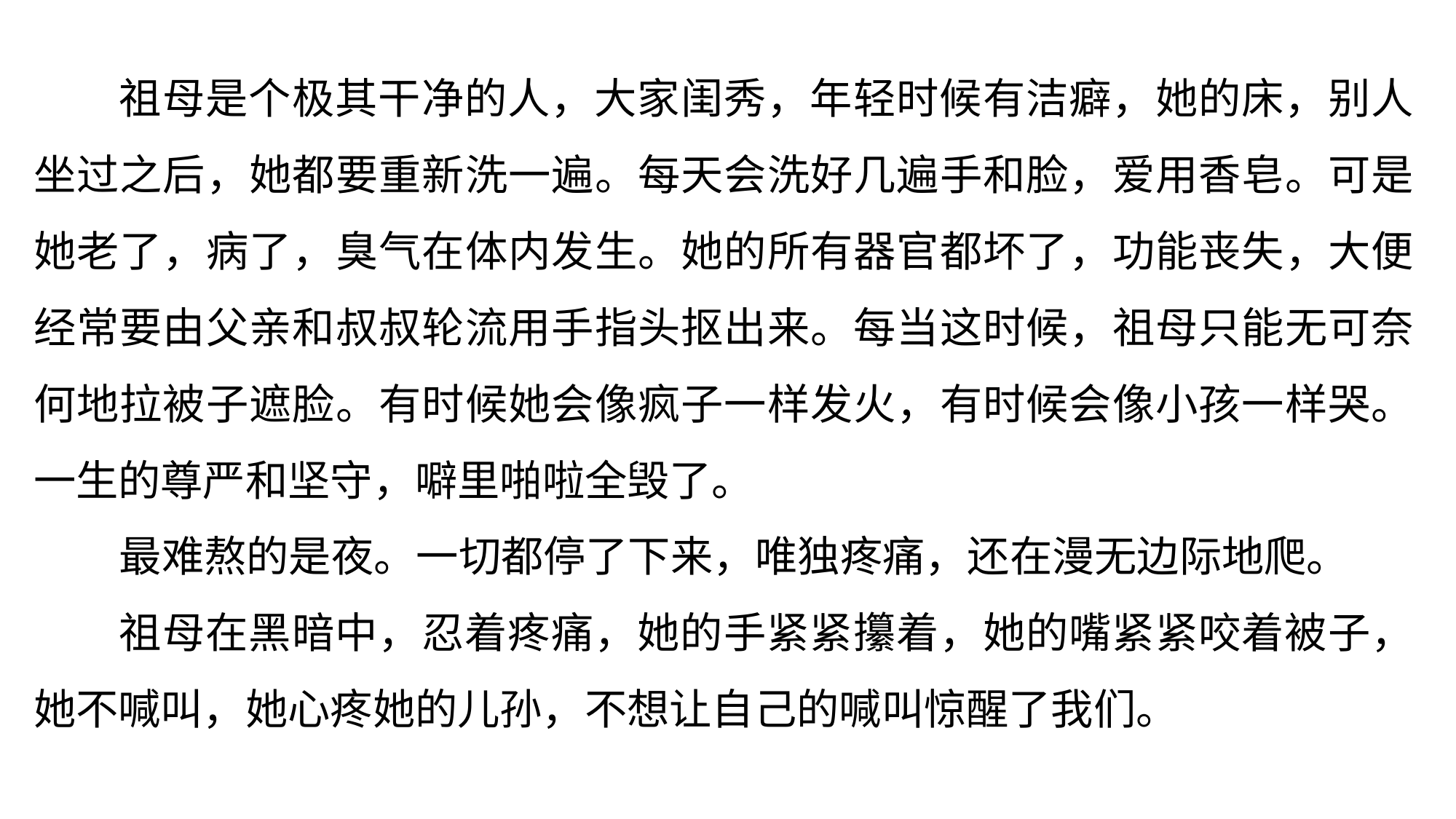

祖母是个极其干净的人，大家闺秀，年轻时候有洁癖，她的床，别人坐过之后，她都要重新洗一遍。每天会洗好几遍手和脸，爱用香皂。可是她老了，病了，臭气在体内发生。她的所有器官都坏了，功能丧失，大便经常要由父亲和叔叔轮流用手指头抠出来。每当这时候，祖母只能无可奈何地拉被子遮脸。有时候她会像疯子一样发火，有时候会像小孩一样哭。一生的尊严和坚守，噼里啪啦全毁了。
最难熬的是夜。一切都停了下来，唯独疼痛，还在漫无边际地爬。
祖母在黑暗中，忍着疼痛，她的手紧紧攥着，她的嘴紧紧咬着被子，她不喊叫，她心疼她的儿孙，不想让自己的喊叫惊醒了我们。